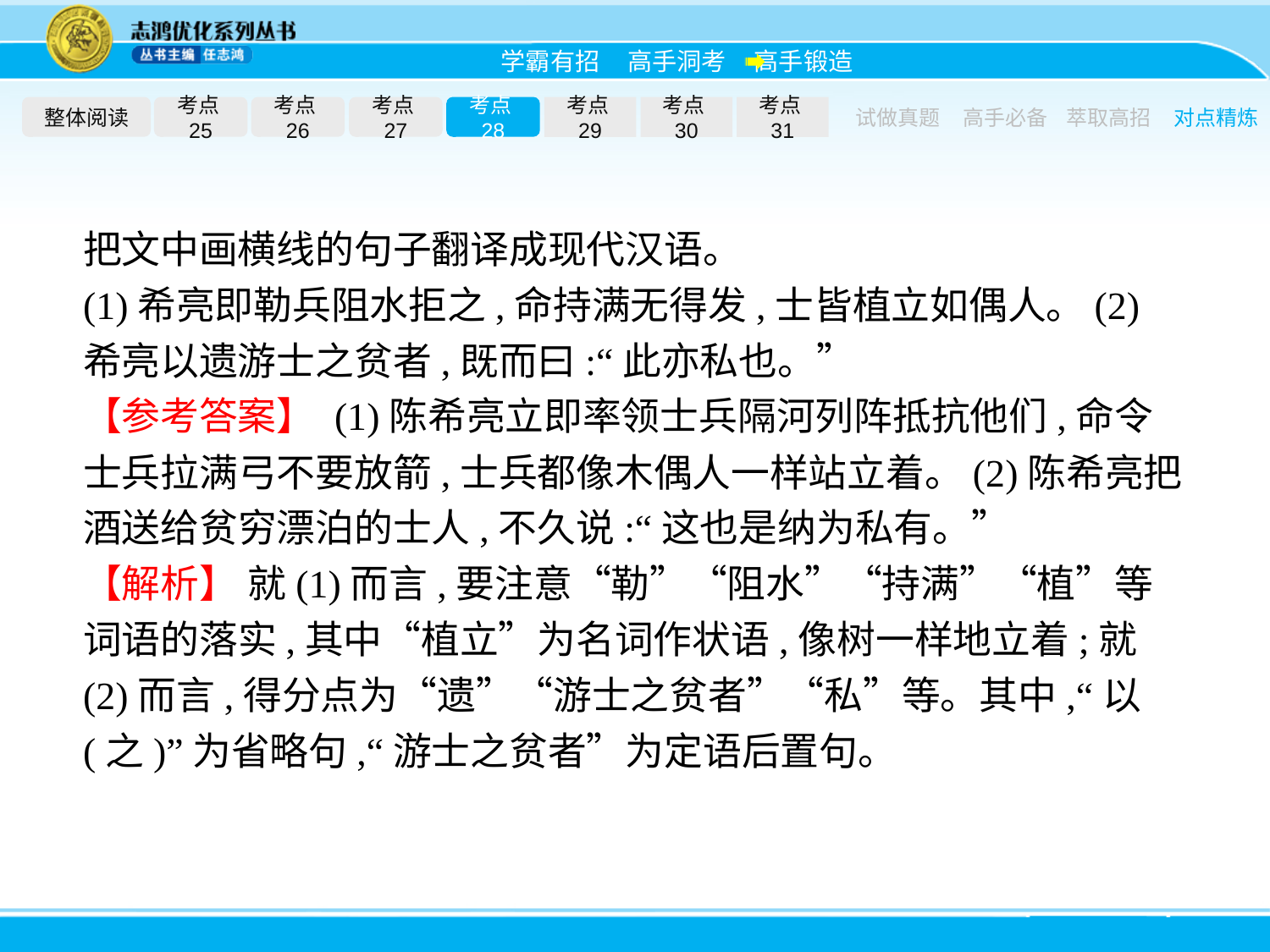

整体阅读
考点25
考点26
考点27
考点28
考点29
考点30
考点31
试做真题
高手必备
萃取高招
对点精炼
把文中画横线的句子翻译成现代汉语。
(1)希亮即勒兵阻水拒之,命持满无得发,士皆植立如偶人。(2)希亮以遗游士之贫者,既而曰:“此亦私也。”
【参考答案】 (1)陈希亮立即率领士兵隔河列阵抵抗他们,命令士兵拉满弓不要放箭,士兵都像木偶人一样站立着。(2)陈希亮把酒送给贫穷漂泊的士人,不久说:“这也是纳为私有。”
【解析】 就(1)而言,要注意“勒”“阻水”“持满”“植”等词语的落实,其中“植立”为名词作状语,像树一样地立着;就(2)而言,得分点为“遗”“游士之贫者”“私”等。其中,“以(之)”为省略句,“游士之贫者”为定语后置句。